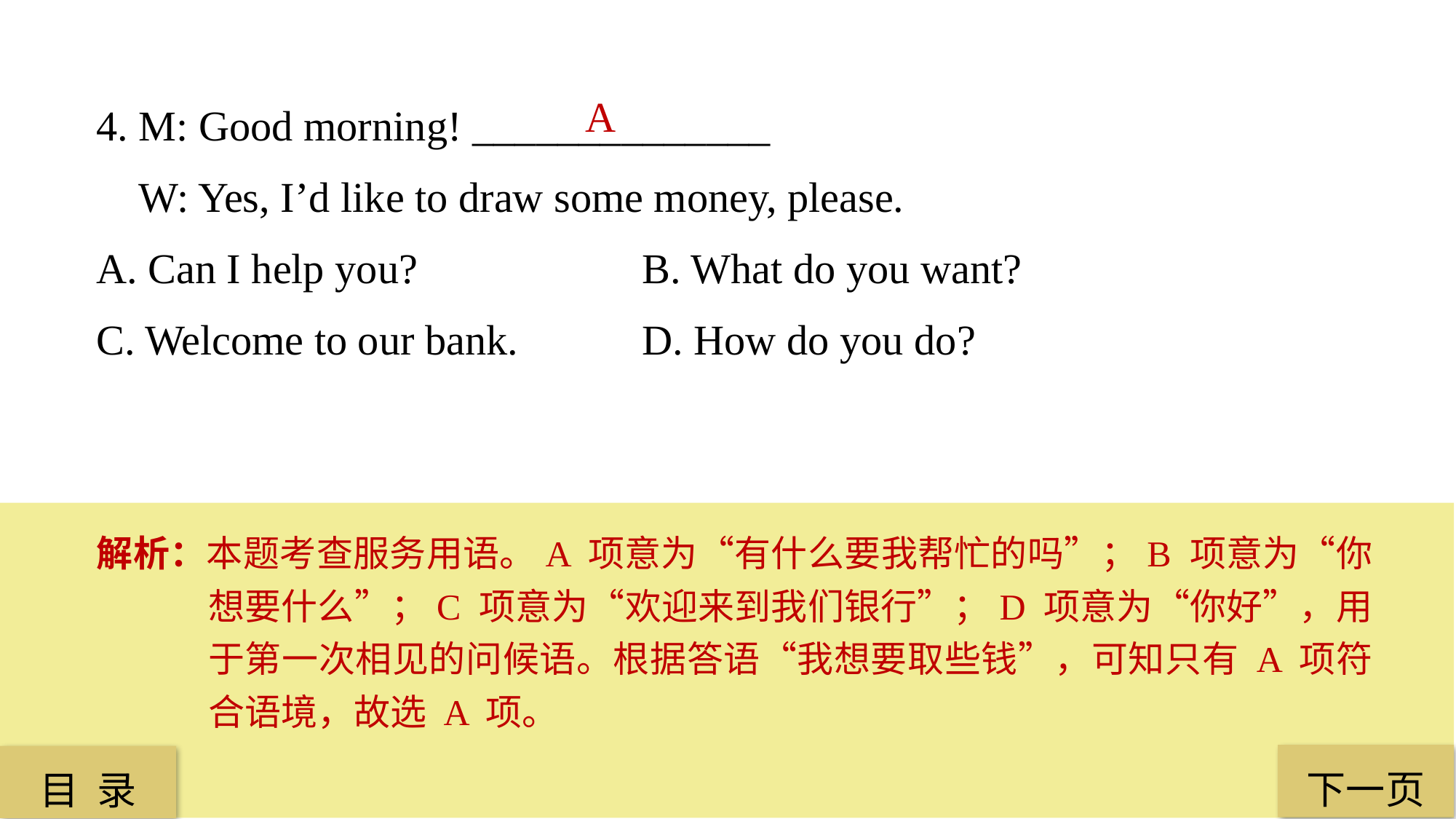

4. M: Good morning! ______________
    W: Yes, I’d like to draw some money, please.
A. Can I help you? 		B. What do you want?
C. Welcome to our bank. 		D. How do you do?
A
解析：本题考查服务用语。A 项意为“有什么要我帮忙的吗”；B 项意为“你想要什么”；C 项意为“欢迎来到我们银行”；D 项意为“你好”，用于第一次相见的问候语。根据答语“我想要取些钱”，可知只有 A 项符合语境，故选 A 项。